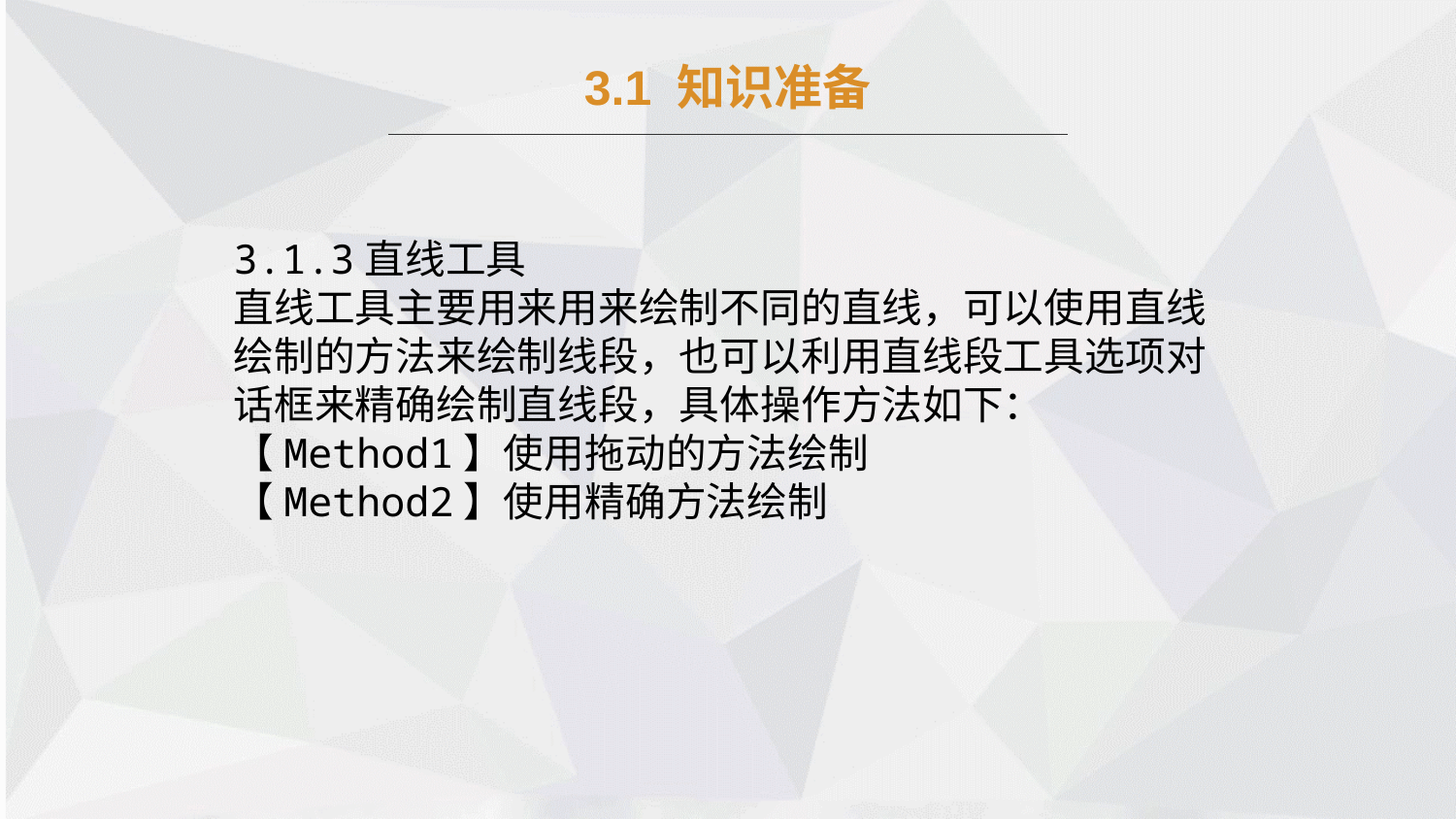

3.1 知识准备
3.1.3直线工具
直线工具主要用来用来绘制不同的直线，可以使用直线绘制的方法来绘制线段，也可以利用直线段工具选项对话框来精确绘制直线段，具体操作方法如下：
【Method1】使用拖动的方法绘制
【Method2】使用精确方法绘制